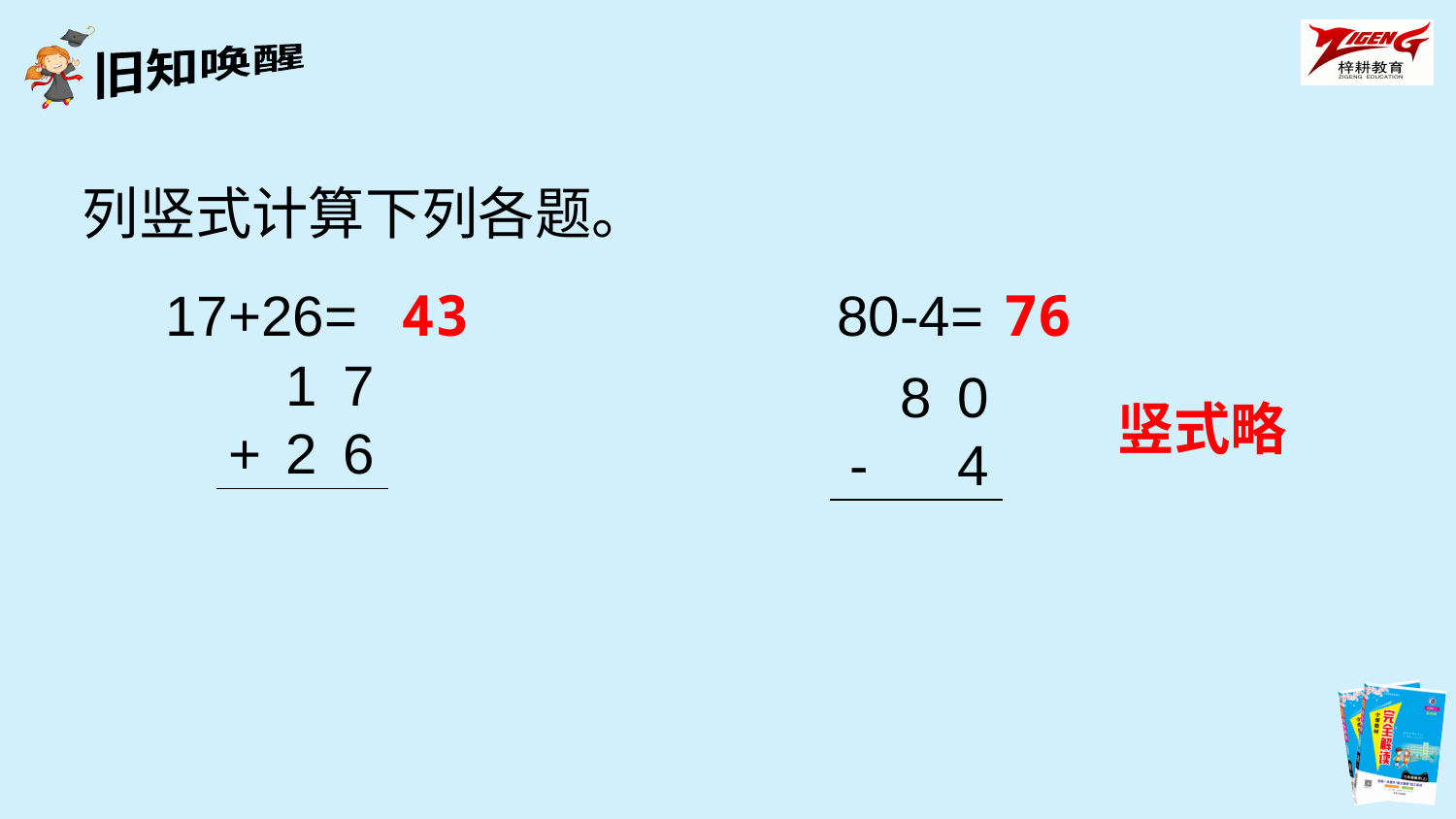

列竖式计算下列各题。
　 17+26=　　　　　　　　80-4=
43
76
|  | 1 | 7 |
| --- | --- | --- |
| + | 2 | 6 |
竖式略
|  | 8 | 0 |
| --- | --- | --- |
| - |  | 4 |